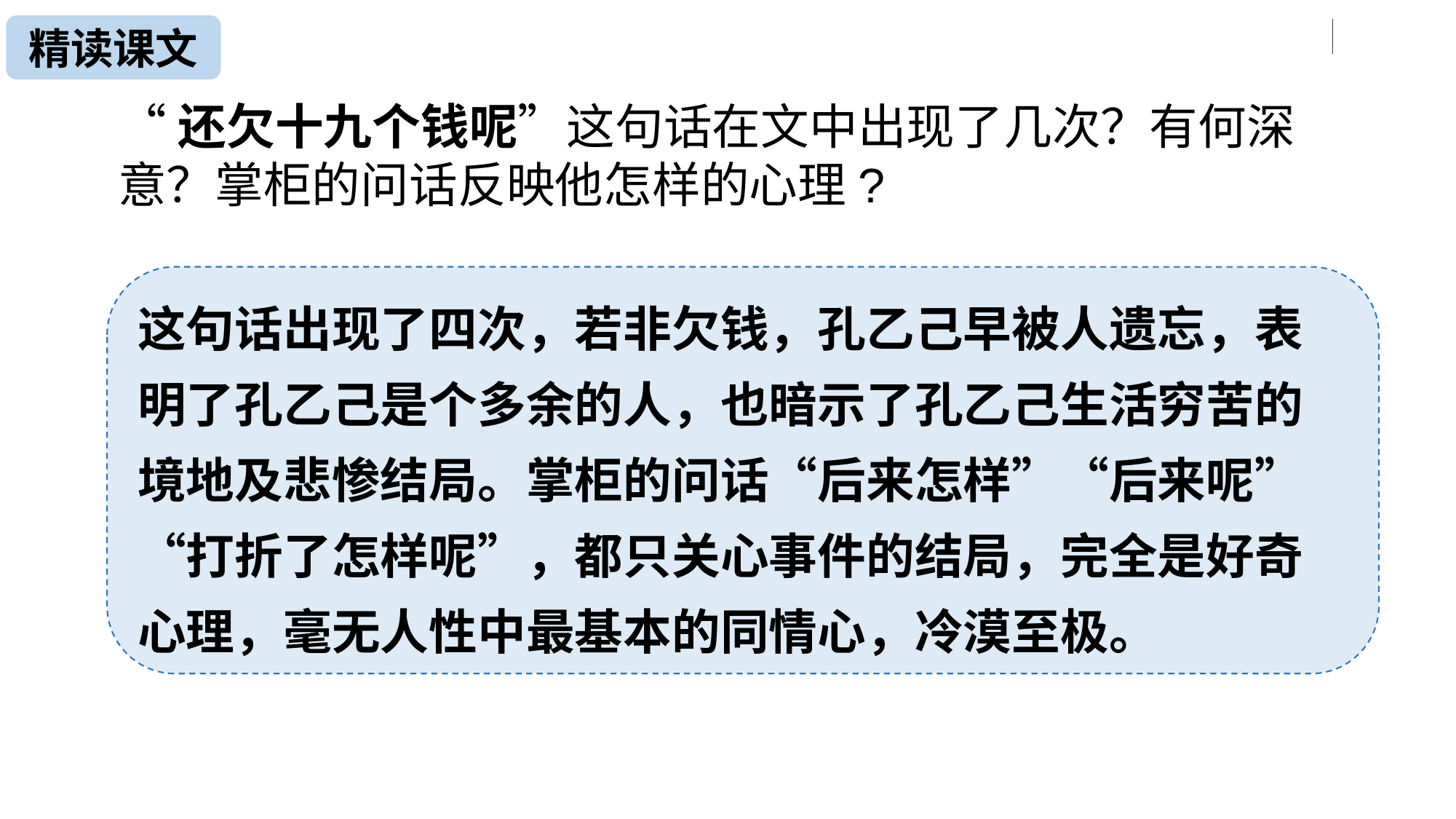

精读课文
“还欠十九个钱呢”这句话在文中出现了几次？有何深意？掌柜的问话反映他怎样的心理?
这句话出现了四次，若非欠钱，孔乙己早被人遗忘，表明了孔乙己是个多余的人，也暗示了孔乙己生活穷苦的境地及悲惨结局。掌柜的问话“后来怎样”“后来呢”“打折了怎样呢”，都只关心事件的结局，完全是好奇心理，毫无人性中最基本的同情心，冷漠至极。